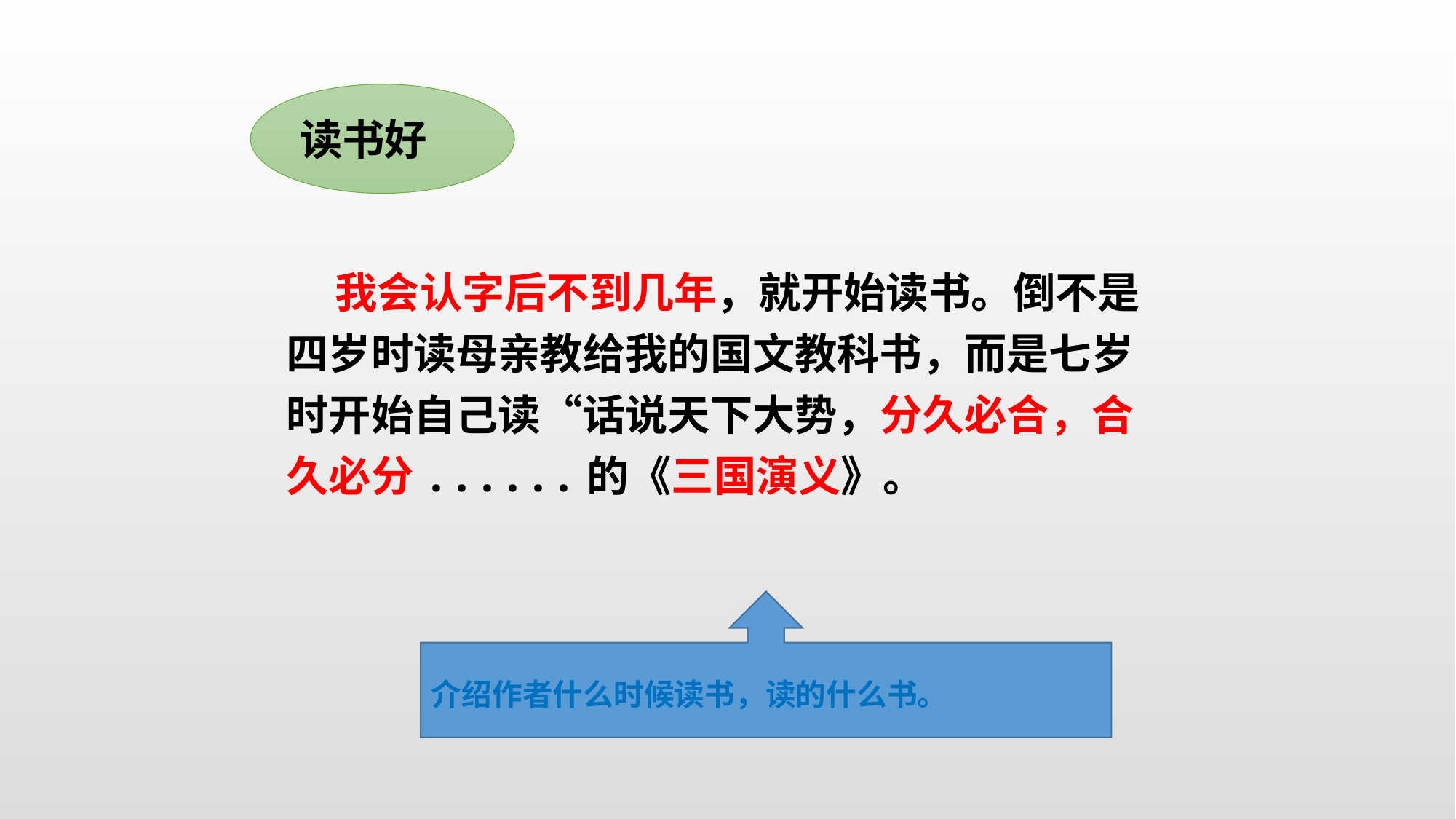

读书好
    我会认字后不到几年，就开始读书。倒不是四岁时读母亲教给我的国文教科书，而是七岁时开始自己读“话说天下大势，分久必合，合久必分......的《三国演义》。
介绍作者什么时候读书，读的什么书。